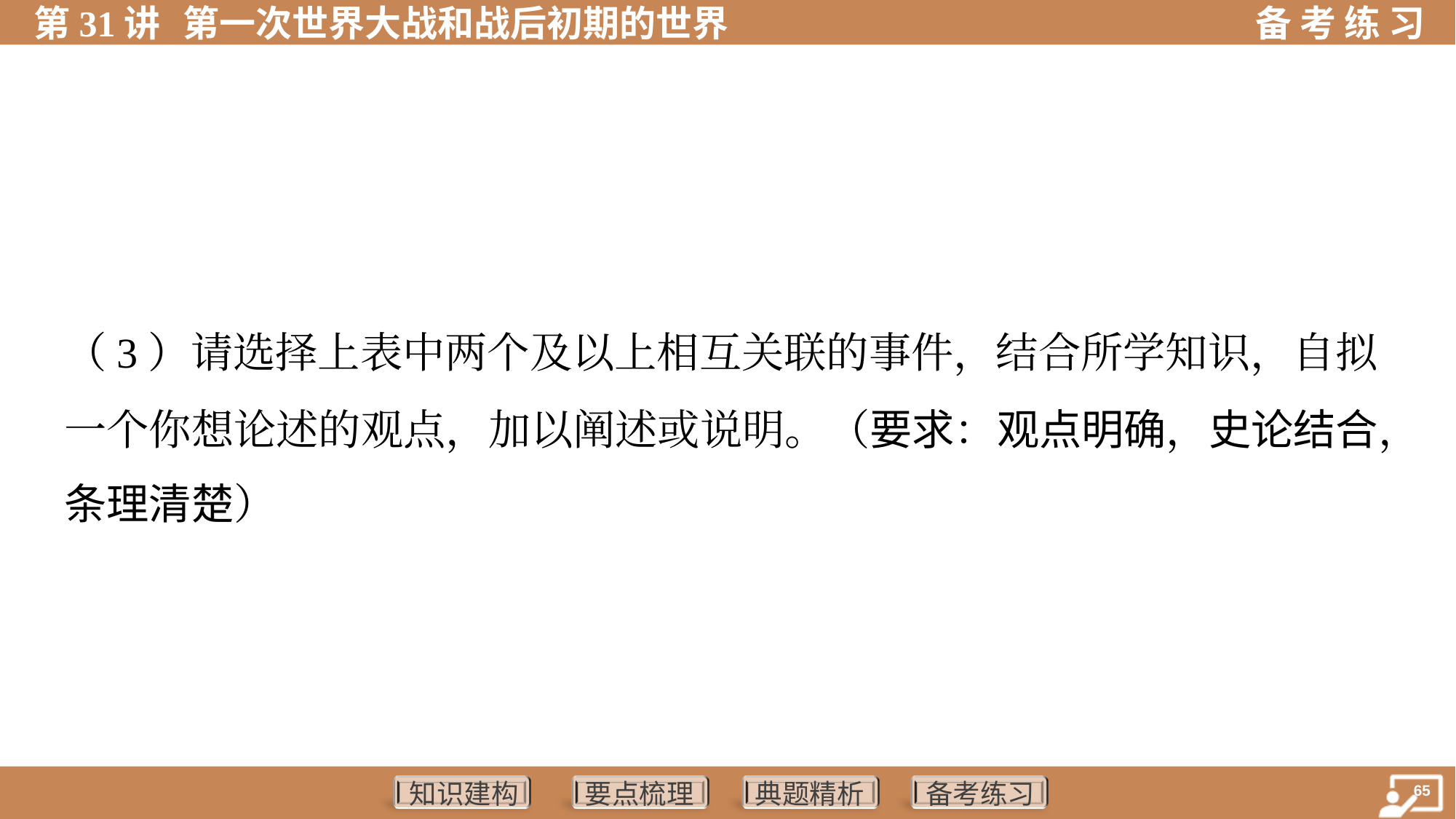

（3）请选择上表中两个及以上相互关联的事件，结合所学知识，自拟
一个你想论述的观点，加以阐述或说明。（要求：观点明确，史论结合，
条理清楚）